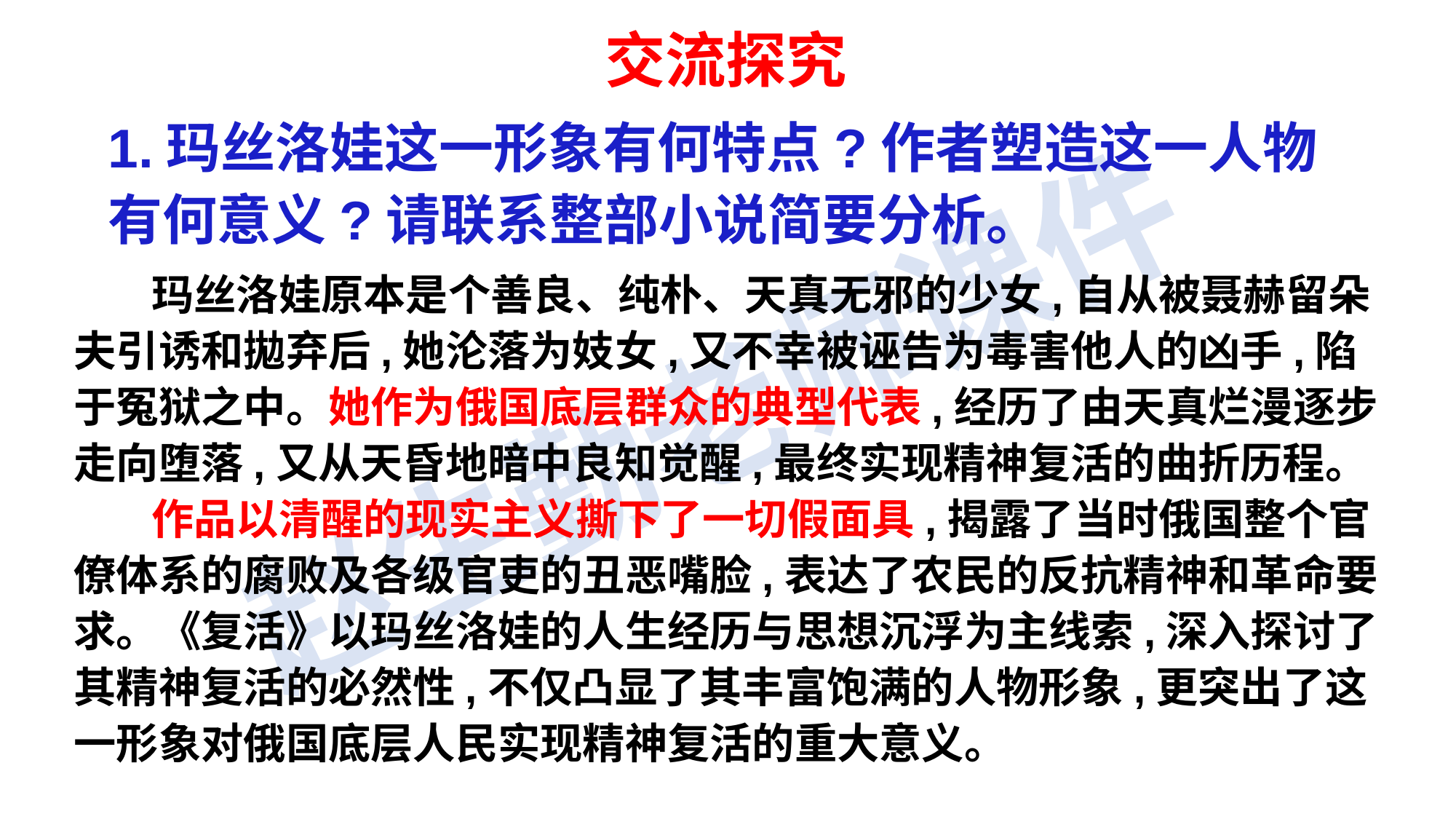

交流探究
1.玛丝洛娃这一形象有何特点?作者塑造这一人物有何意义?请联系整部小说简要分析。
       玛丝洛娃原本是个善良、纯朴、天真无邪的少女,自从被聂赫留朵夫引诱和拋弃后,她沦落为妓女,又不幸被诬告为毒害他人的凶手,陷于冤狱之中。她作为俄国底层群众的典型代表,经历了由天真烂漫逐步走向堕落,又从天昏地暗中良知觉醒,最终实现精神复活的曲折历程。
       作品以清醒的现实主义撕下了一切假面具,揭露了当时俄国整个官僚体系的腐败及各级官吏的丑恶嘴脸,表达了农民的反抗精神和革命要求。《复活》以玛丝洛娃的人生经历与思想沉浮为主线索,深入探讨了其精神复活的必然性,不仅凸显了其丰富饱满的人物形象,更突出了这一形象对俄国底层人民实现精神复活的重大意义。